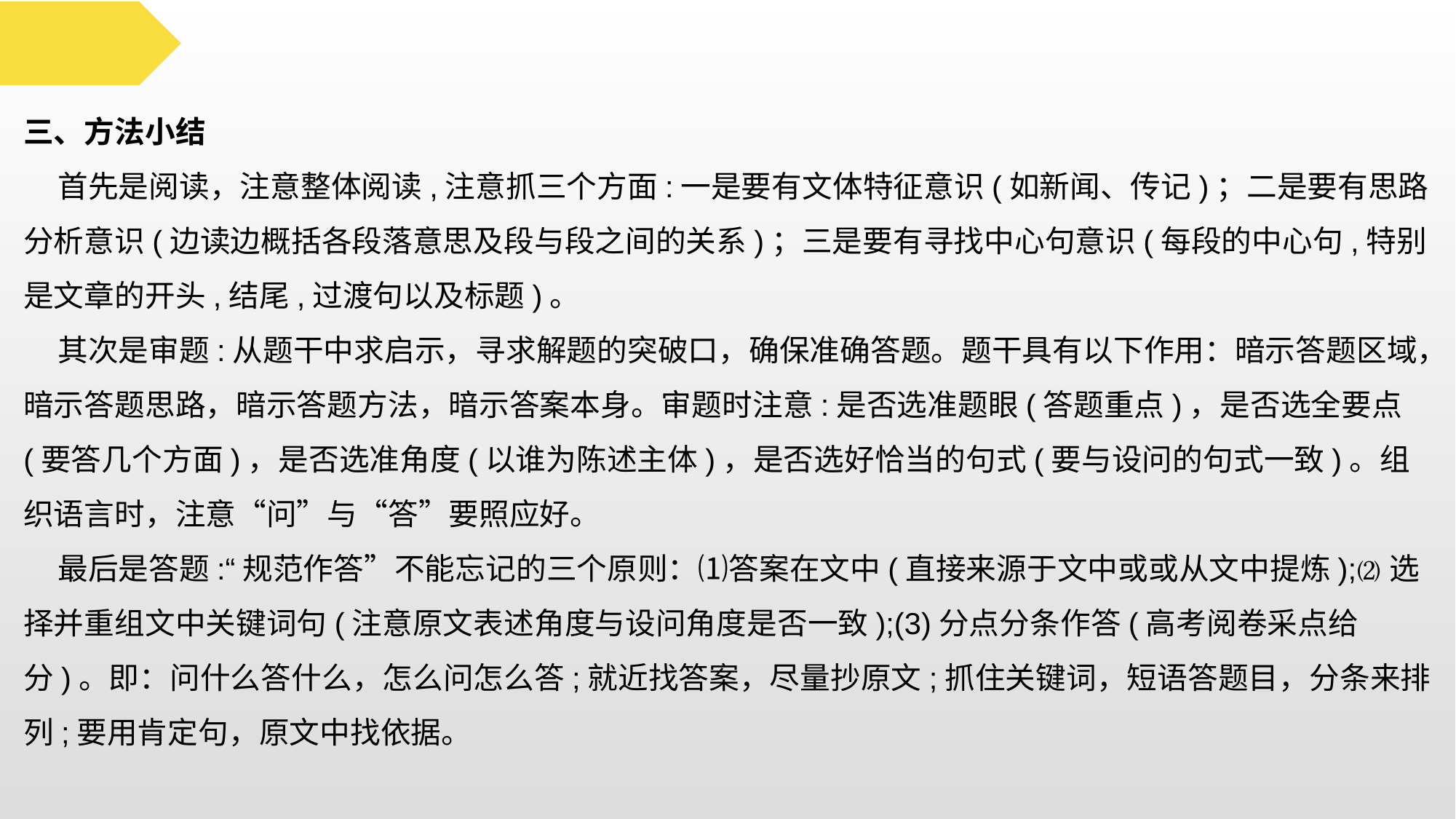

三、方法小结
    首先是阅读，注意整体阅读,注意抓三个方面:一是要有文体特征意识(如新闻、传记)；二是要有思路分析意识(边读边概括各段落意思及段与段之间的关系)；三是要有寻找中心句意识(每段的中心句,特别是文章的开头,结尾,过渡句以及标题)。
    其次是审题:从题干中求启示，寻求解题的突破口，确保准确答题。题干具有以下作用：暗示答题区域，暗示答题思路，暗示答题方法，暗示答案本身。审题时注意:是否选准题眼(答题重点)，是否选全要点(要答几个方面)，是否选准角度(以谁为陈述主体)，是否选好恰当的句式(要与设问的句式一致)。组织语言时，注意“问”与“答”要照应好。
    最后是答题:“规范作答”不能忘记的三个原则：⑴答案在文中(直接来源于文中或或从文中提炼);⑵选择并重组文中关键词句(注意原文表述角度与设问角度是否一致);(3)分点分条作答(高考阅卷采点给分)。即：问什么答什么，怎么问怎么答;就近找答案，尽量抄原文;抓住关键词，短语答题目，分条来排列;要用肯定句，原文中找依据。